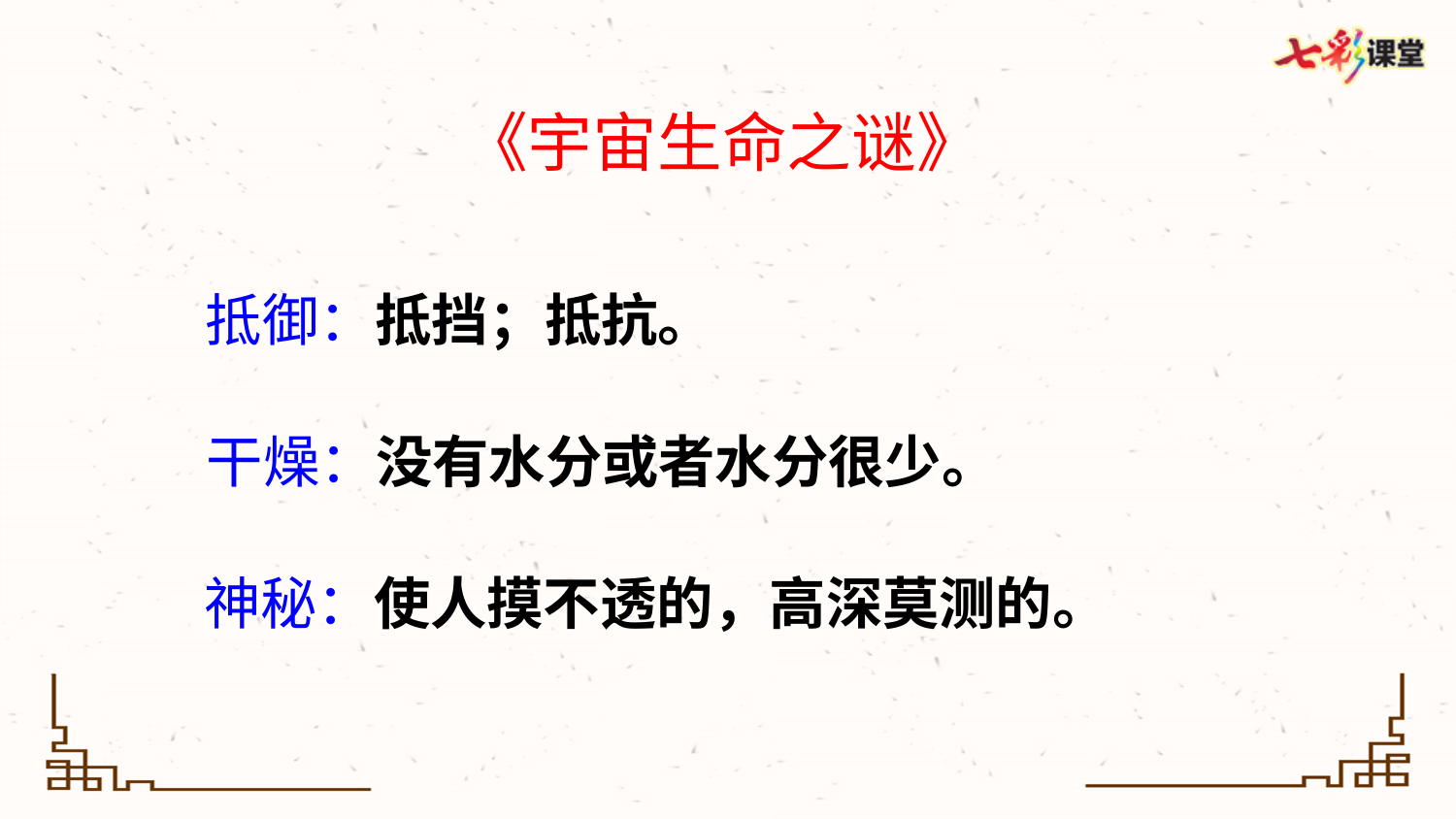

《宇宙生命之谜》
抵御：抵挡；抵抗。
干燥：没有水分或者水分很少。
神秘：使人摸不透的，高深莫测的。